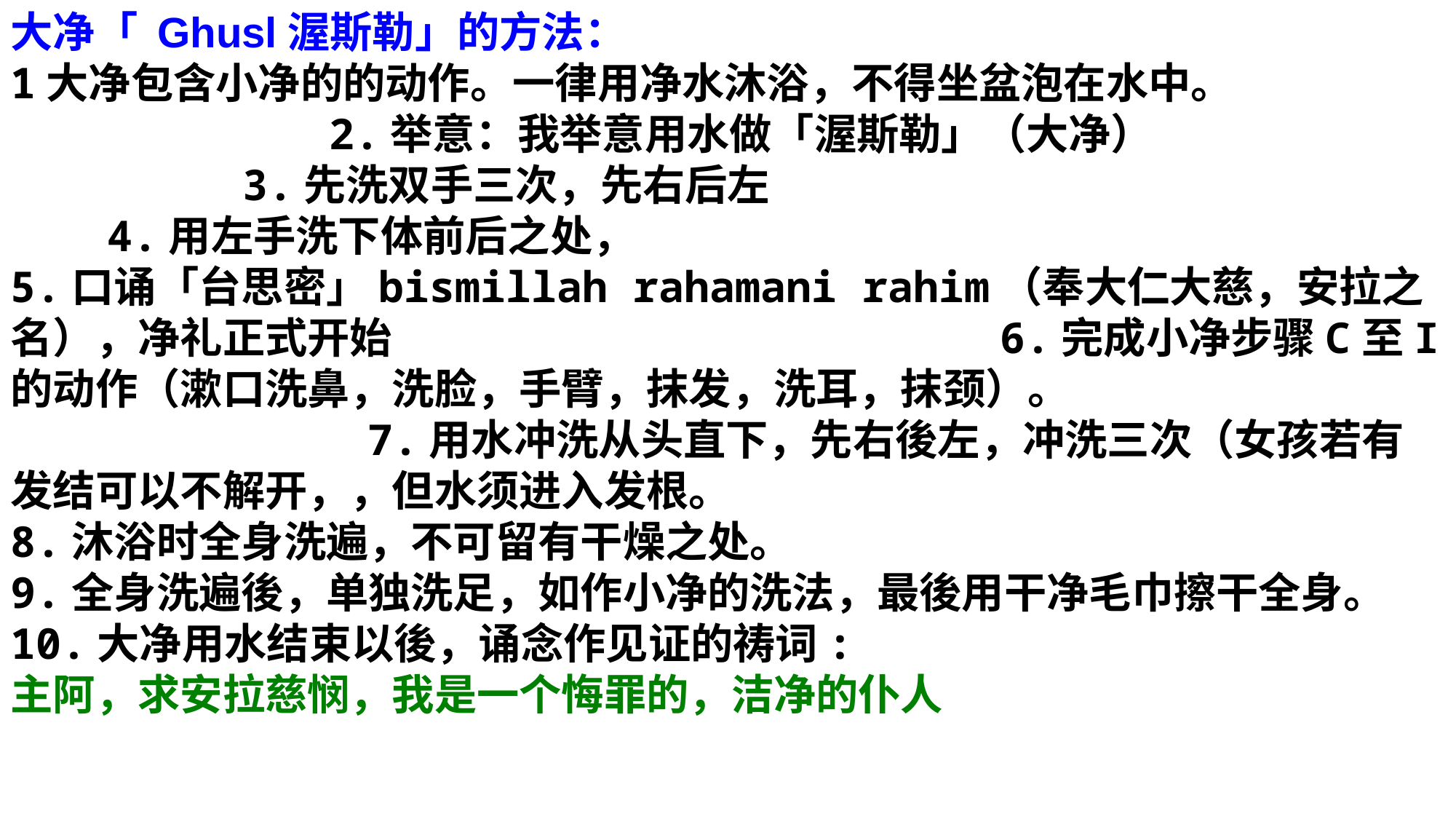

大净「 Ghusl渥斯勒」的方法：
1大净包含小净的的动作。一律用净水沐浴，不得坐盆泡在水中。                                                      2.举意：我举意用水做「渥斯勒」（大净）                                                      3.先洗双手三次，先右后左                                                                               4.用左手洗下体前后之处，
5.口诵「台思密」bismillah rahamani rahim（奉大仁大慈，安拉之名），净礼正式开始                                                              6.完成小净步骤C至I的动作（漱口洗鼻，洗脸，手臂，抹发，洗耳，抹颈）。                                                                           7.用水冲洗从头直下，先右後左，冲洗三次（女孩若有发结可以不解开，，但水须进入发根。
8.沐浴时全身洗遍，不可留有干燥之处。
9.全身洗遍後，单独洗足，如作小净的洗法，最後用干净毛巾擦干全身。
10.大净用水结束以後，诵念作见证的祷词:
主阿，求安拉慈悯，我是一个悔罪的，洁净的仆人